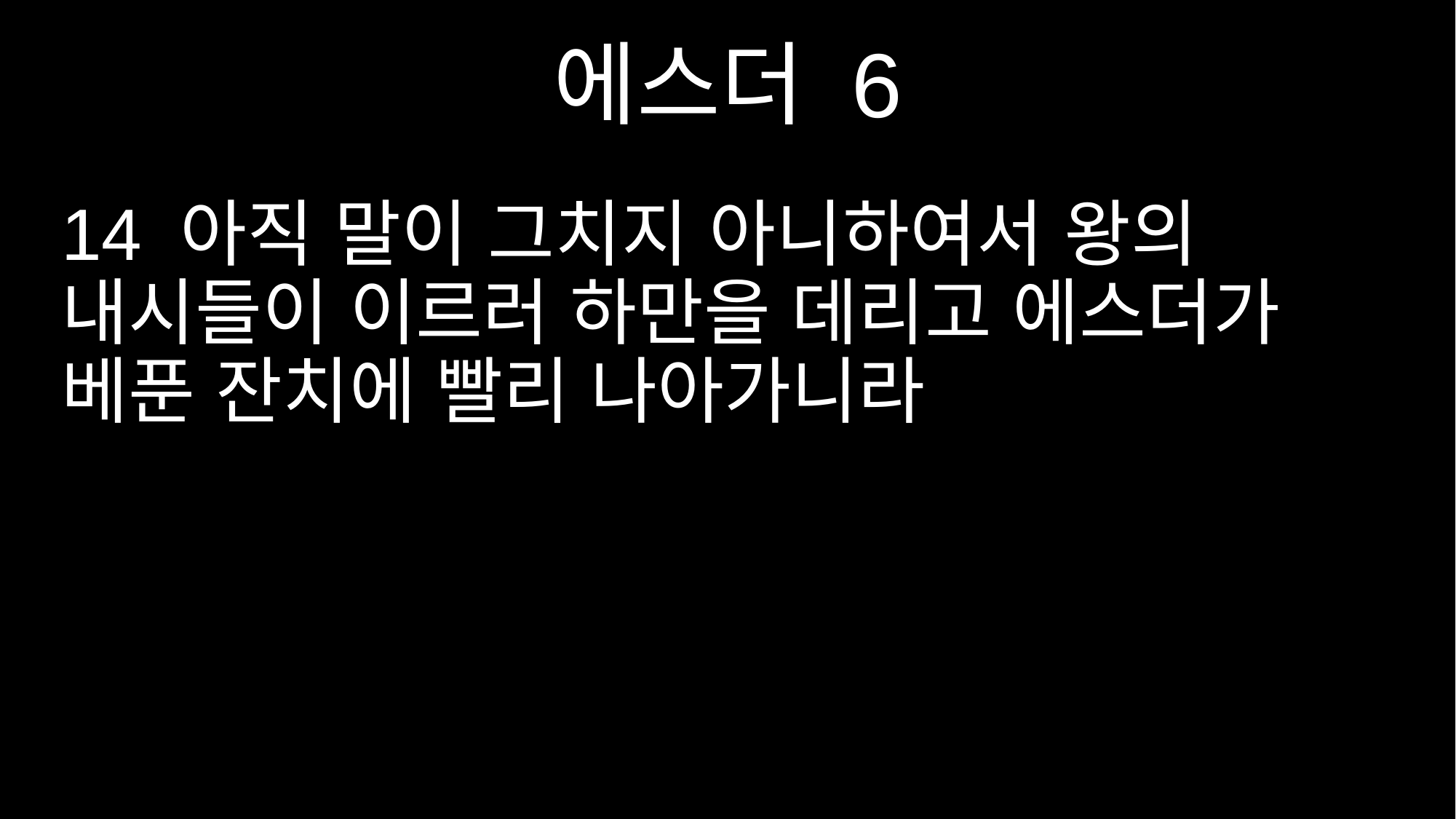

에스더 6
14 아직 말이 그치지 아니하여서 왕의 내시들이 이르러 하만을 데리고 에스더가 베푼 잔치에 빨리 나아가니라